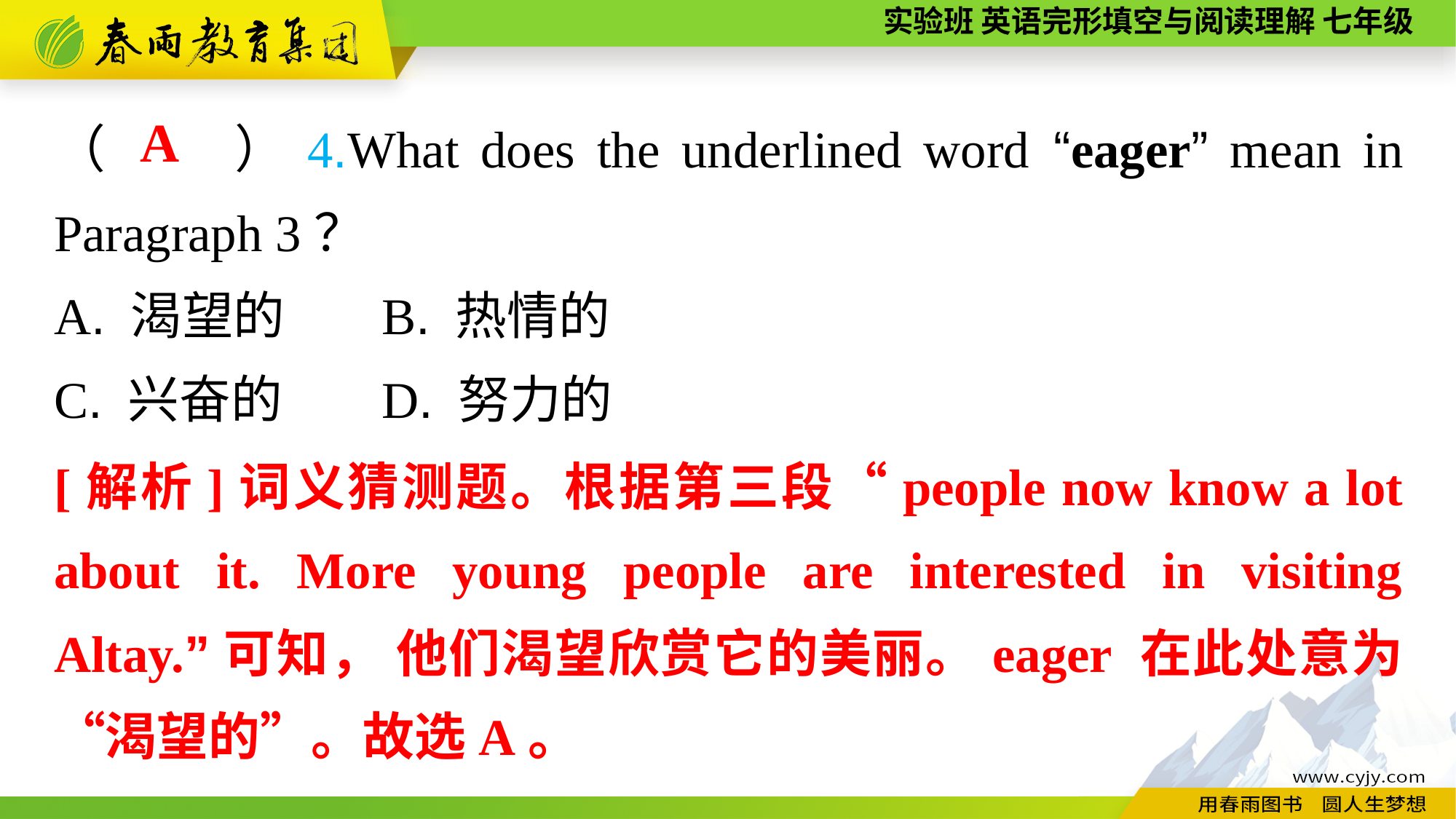

（　　）4.What does the underlined word “eager” mean in Paragraph 3？
A. 渴望的	B. 热情的
C. 兴奋的	D. 努力的
A
[解析]词义猜测题。根据第三段“people now know a lot about it. More young people are interested in visiting Altay.”可知， 他们渴望欣赏它的美丽。eager 在此处意为“渴望的”。故选A。